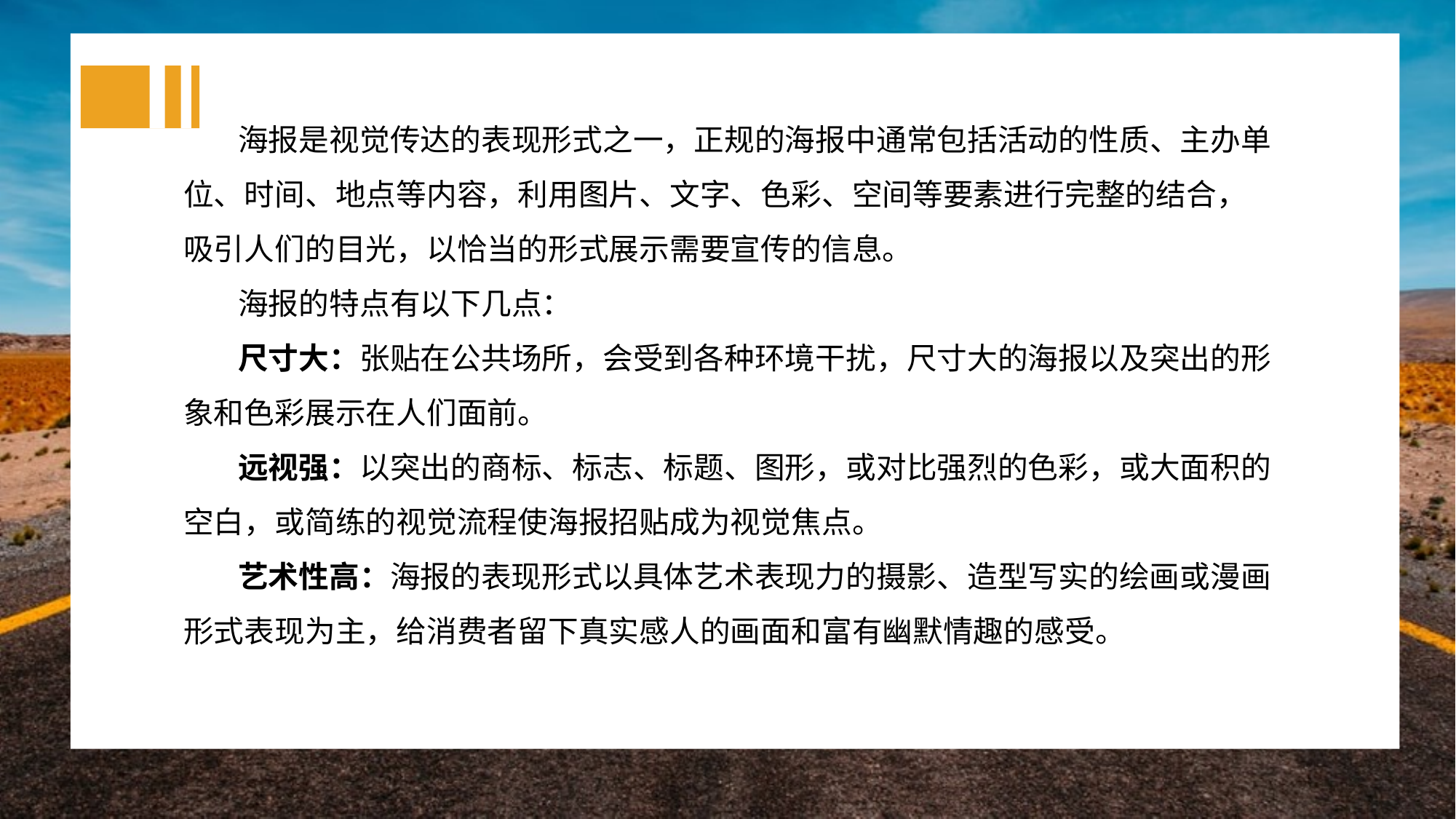

海报是视觉传达的表现形式之一，正规的海报中通常包括活动的性质、主办单位、时间、地点等内容，利用图片、文字、色彩、空间等要素进行完整的结合，吸引人们的目光，以恰当的形式展示需要宣传的信息。
海报的特点有以下几点：
尺寸大：张贴在公共场所，会受到各种环境干扰，尺寸大的海报以及突出的形象和色彩展示在人们面前。
远视强：以突出的商标、标志、标题、图形，或对比强烈的色彩，或大面积的空白，或简练的视觉流程使海报招贴成为视觉焦点。
艺术性高：海报的表现形式以具体艺术表现力的摄影、造型写实的绘画或漫画形式表现为主，给消费者留下真实感人的画面和富有幽默情趣的感受。